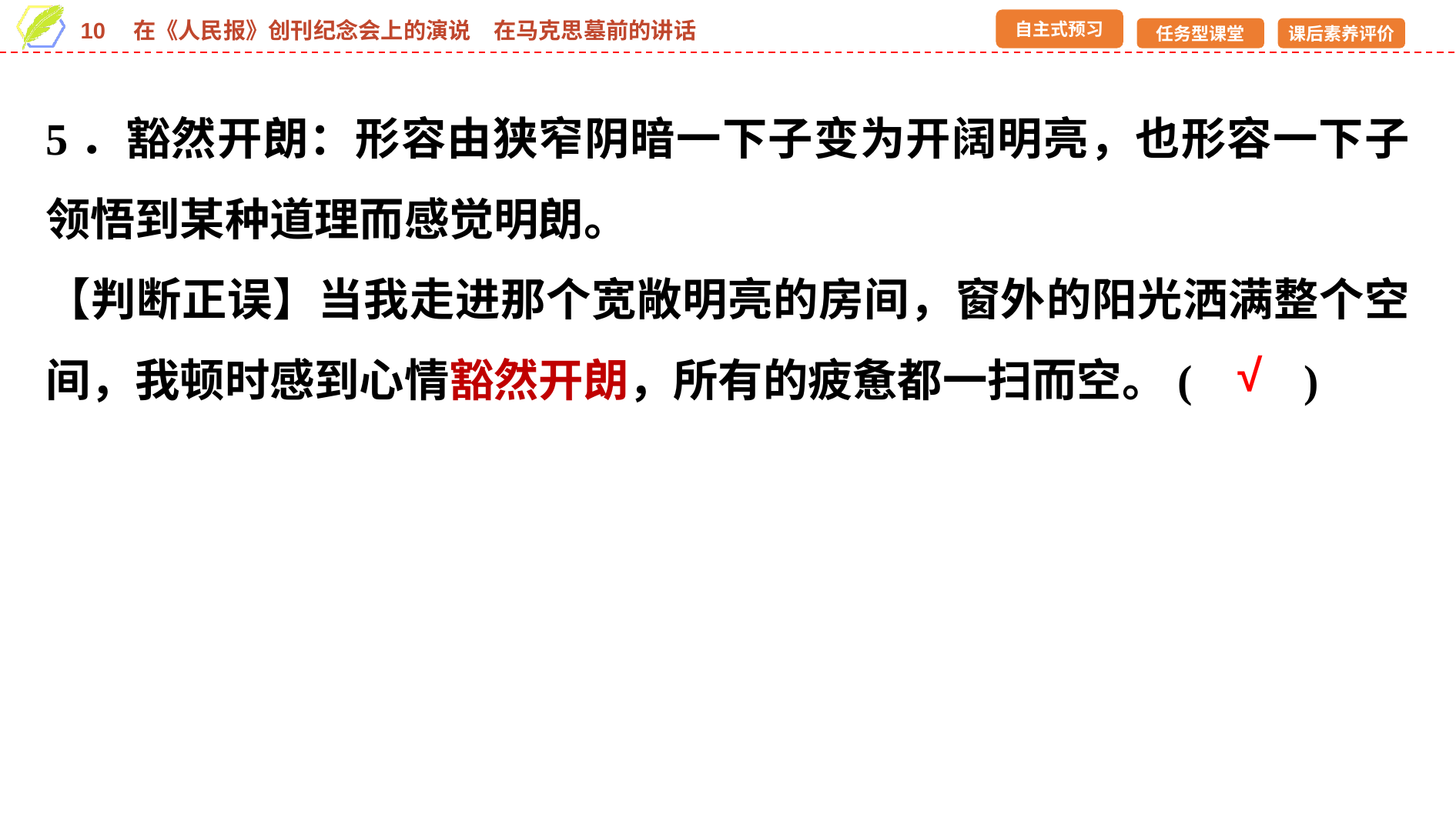

5．豁然开朗：形容由狭窄阴暗一下子变为开阔明亮，也形容一下子领悟到某种道理而感觉明朗。
【判断正误】当我走进那个宽敞明亮的房间，窗外的阳光洒满整个空间，我顿时感到心情豁然开朗，所有的疲惫都一扫而空。(　　)
√